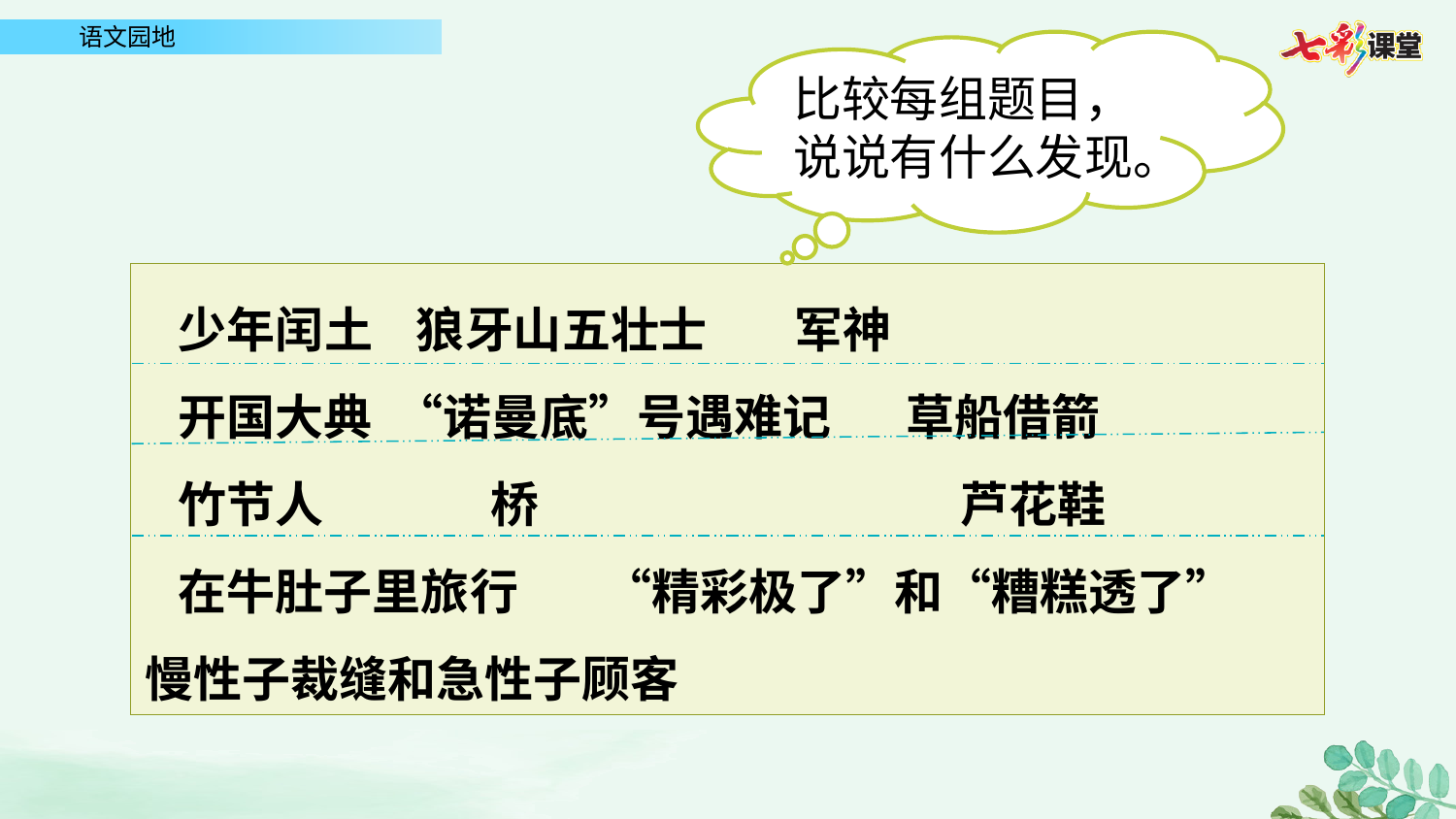

比较每组题目，说说有什么发现。
  少年闰土    狼牙山五壮士        军神
  开国大典  “诺曼底”号遇难记	   草船借箭
  竹节人	     桥			        芦花鞋
  在牛肚子里旅行	  “精彩极了”和“糟糕透了”   慢性子裁缝和急性子顾客